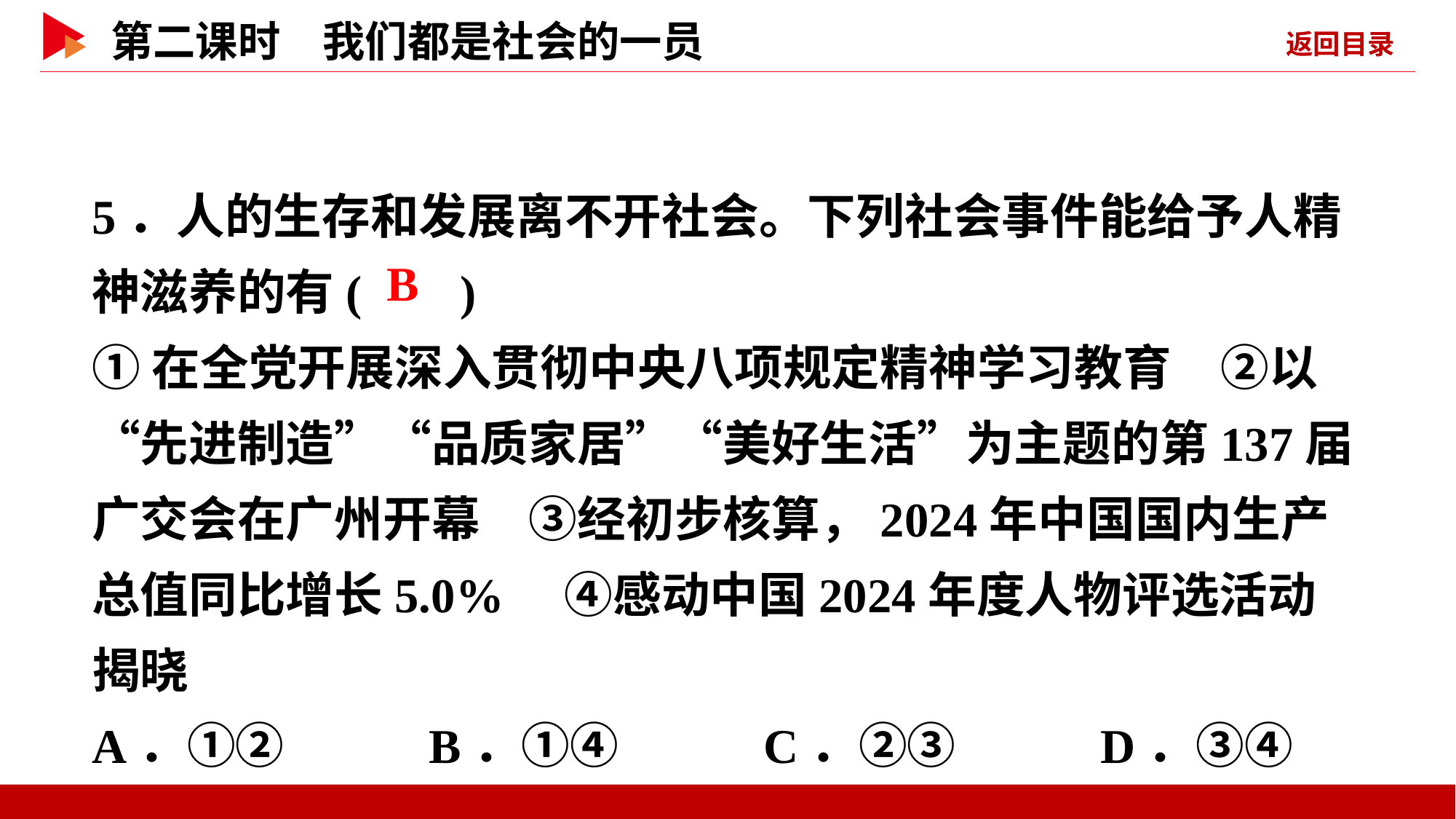

5．人的生存和发展离不开社会。下列社会事件能给予人精神滋养的有(        )
①在全党开展深入贯彻中央八项规定精神学习教育　②以“先进制造”“品质家居”“美好生活”为主题的第137届广交会在广州开幕　③经初步核算，2024年中国国内生产总值同比增长5.0%　④感动中国2024年度人物评选活动揭晓
A．①②            B．①④            C．②③            D．③④
   B